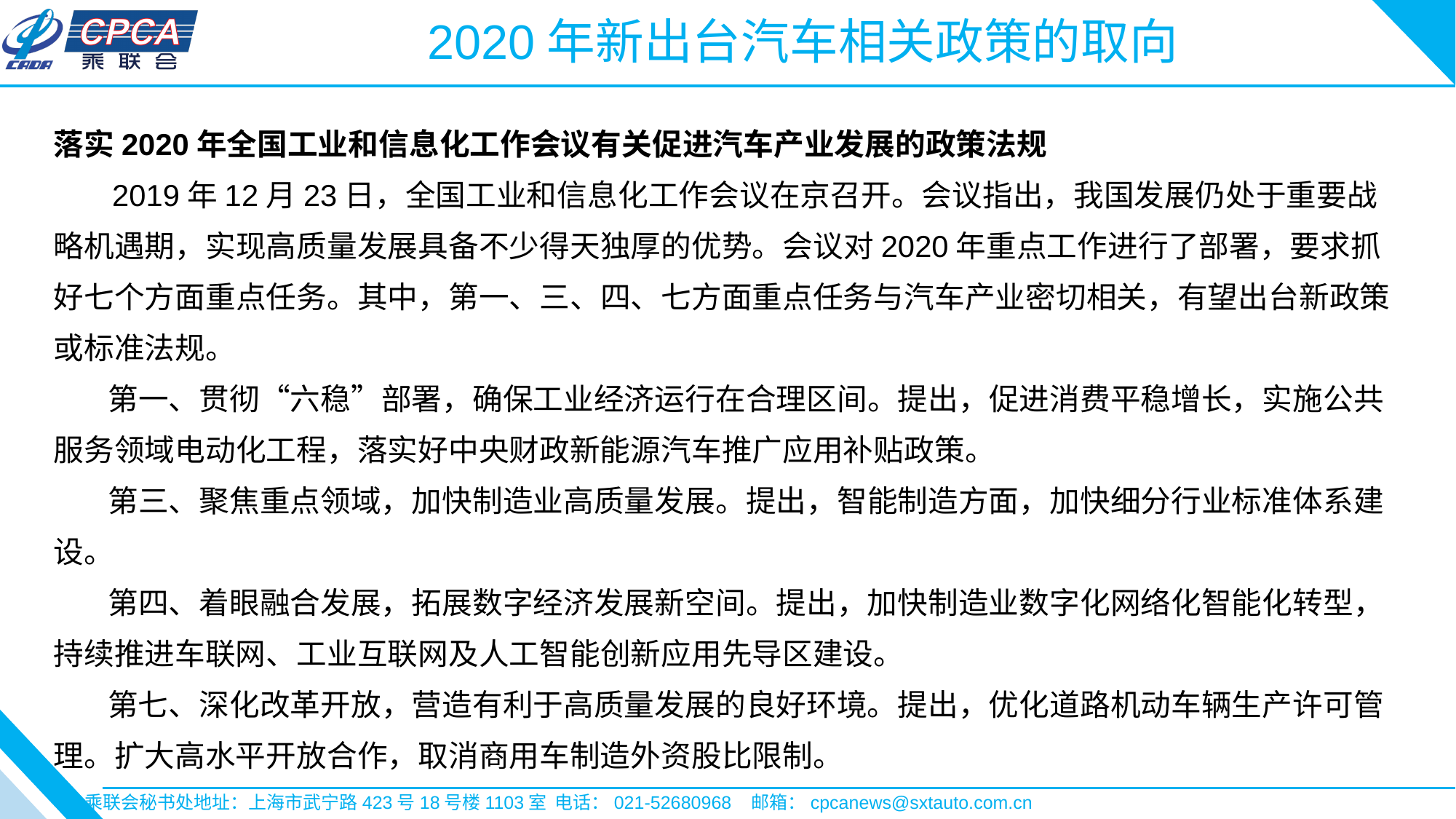

2020年新出台汽车相关政策的取向
落实2020年全国工业和信息化工作会议有关促进汽车产业发展的政策法规
       2019年12月23日，全国工业和信息化工作会议在京召开。会议指出，我国发展仍处于重要战略机遇期，实现高质量发展具备不少得天独厚的优势。会议对2020年重点工作进行了部署，要求抓好七个方面重点任务。其中，第一、三、四、七方面重点任务与汽车产业密切相关，有望出台新政策或标准法规。
       第一、贯彻“六稳”部署，确保工业经济运行在合理区间。提出，促进消费平稳增长，实施公共服务领域电动化工程，落实好中央财政新能源汽车推广应用补贴政策。
       第三、聚焦重点领域，加快制造业高质量发展。提出，智能制造方面，加快细分行业标准体系建设。
       第四、着眼融合发展，拓展数字经济发展新空间。提出，加快制造业数字化网络化智能化转型，持续推进车联网、工业互联网及人工智能创新应用先导区建设。
       第七、深化改革开放，营造有利于高质量发展的良好环境。提出，优化道路机动车辆生产许可管理。扩大高水平开放合作，取消商用车制造外资股比限制。